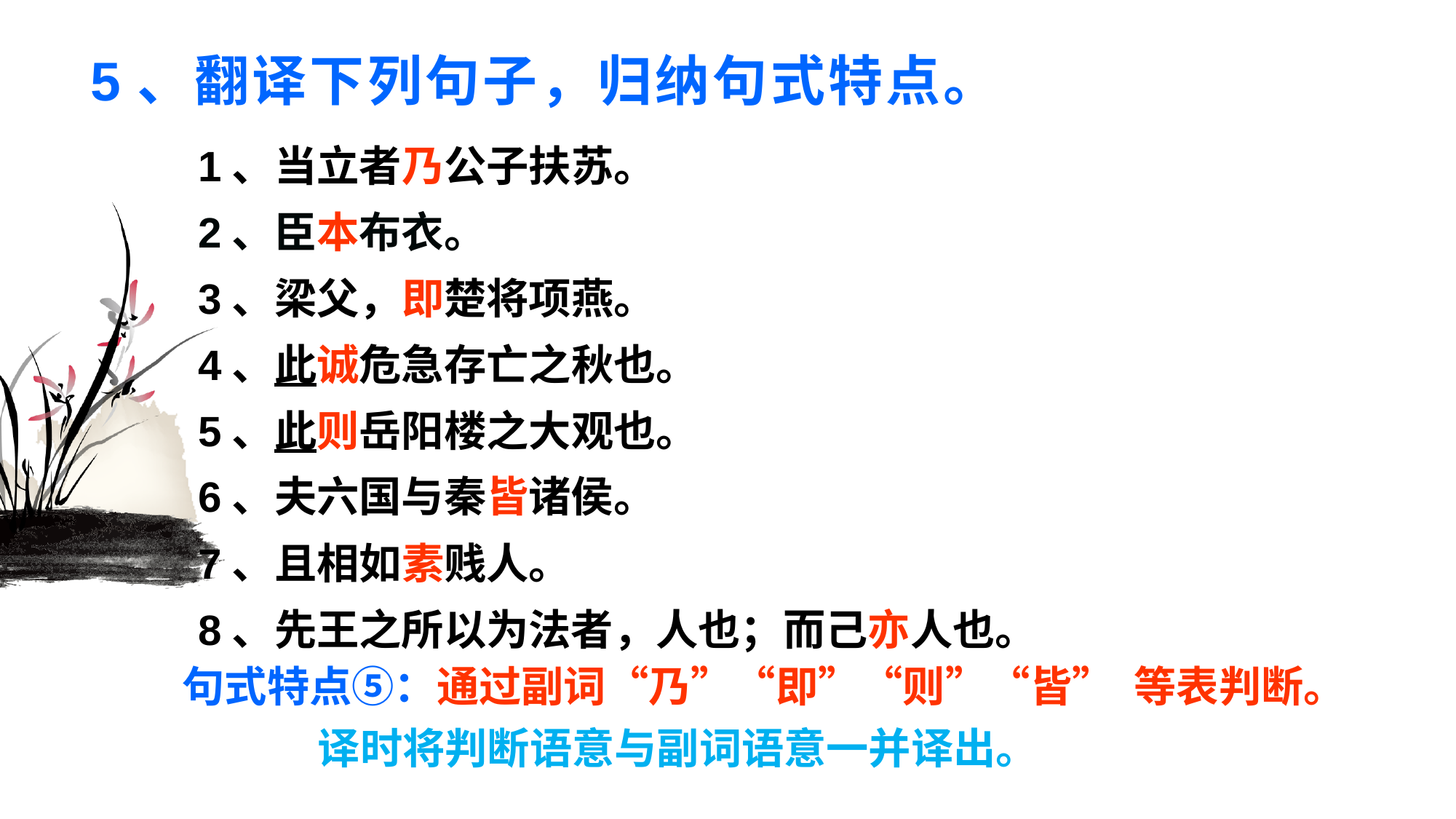

# 5、翻译下列句子，归纳句式特点。
1、当立者乃公子扶苏。
2、臣本布衣。
3、梁父，即楚将项燕。
4、此诚危急存亡之秋也。
5、此则岳阳楼之大观也。
6、夫六国与秦皆诸侯。
7、且相如素贱人。
8、先王之所以为法者，人也；而己亦人也。
句式特点⑤：通过副词“乃”“即”“则”“皆”  等表判断。
             译时将判断语意与副词语意一并译出。